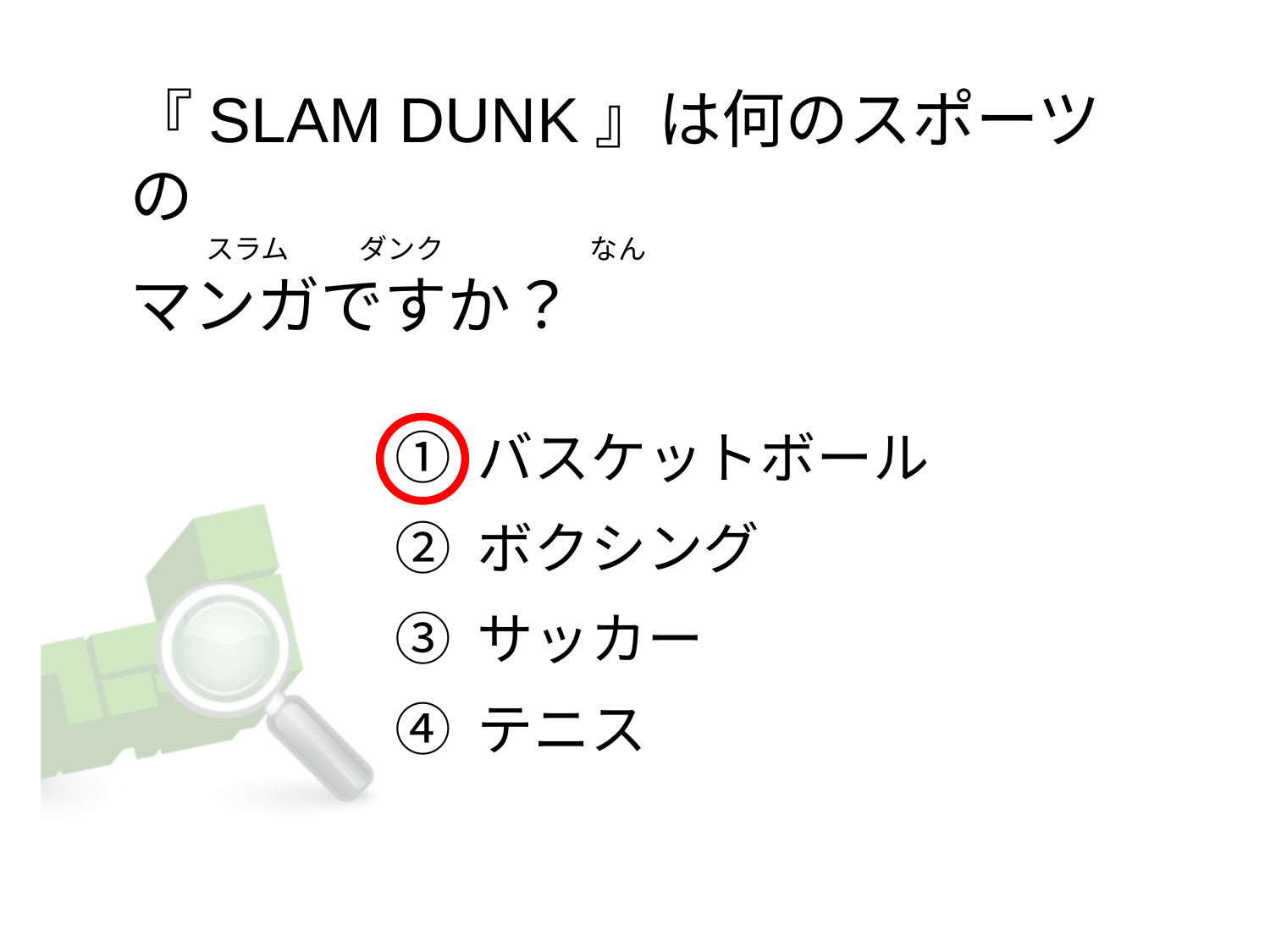

# 『SLAM DUNK』は何のスポーツの             スラム           ダンク                       なん マンガですか？
① バスケットボール
② ボクシング
③ サッカー
④ テニス